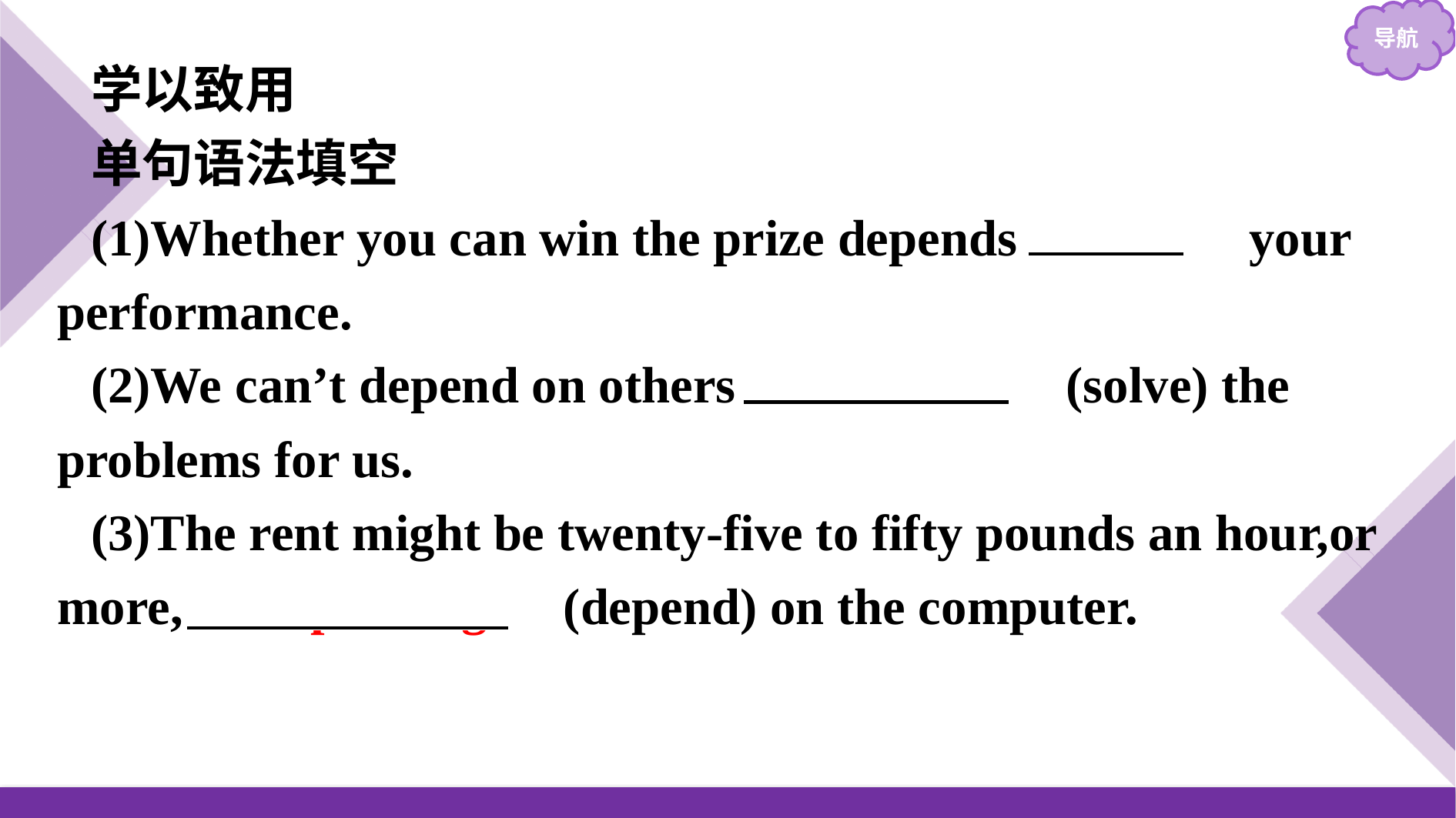

学以致用
单句语法填空
(1)Whether you can win the prize depends 　on　 your performance.
(2)We can’t depend on others 　to solve　(solve) the problems for us.
(3)The rent might be twenty-five to fifty pounds an hour,or more,　depending　(depend) on the computer.